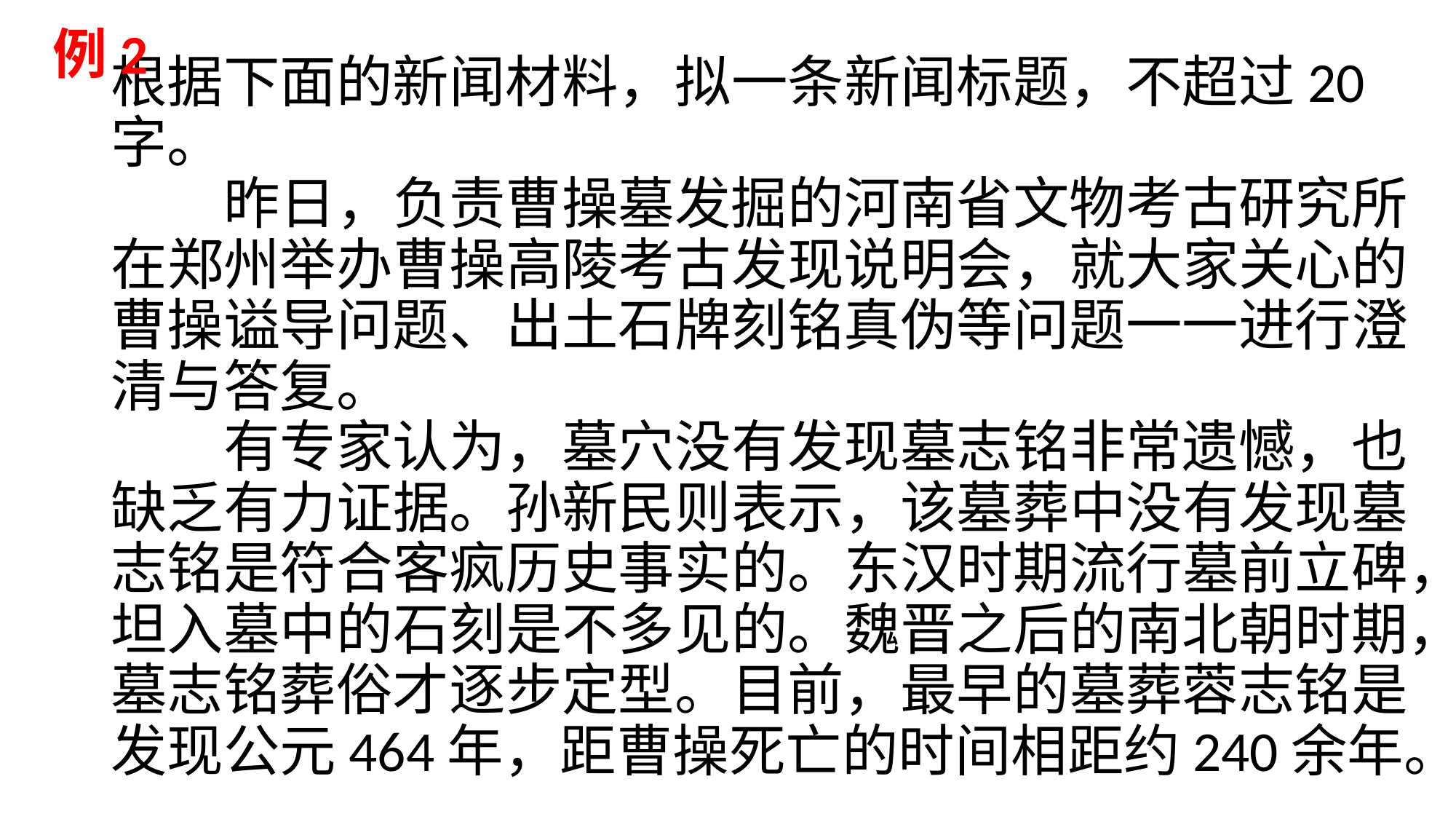

例2
# 根据下面的新闻材料，拟一条新闻标题，不超过20字。 　　昨日，负责曹操墓发掘的河南省文物考古研究所在郑州举办曹操高陵考古发现说明会，就大家关心的曹操谥导问题、出土石牌刻铭真伪等问题一一进行澄清与答复。 　　有专家认为，墓穴没有发现墓志铭非常遗憾，也缺乏有力证据。孙新民则表示，该墓葬中没有发现墓志铭是符合客疯历史事实的。东汉时期流行墓前立碑，坦入墓中的石刻是不多见的。魏晋之后的南北朝时期，墓志铭葬俗才逐步定型。目前，最早的墓葬蓉志铭是发现公元464年，距曹操死亡的时间相距约240余年。